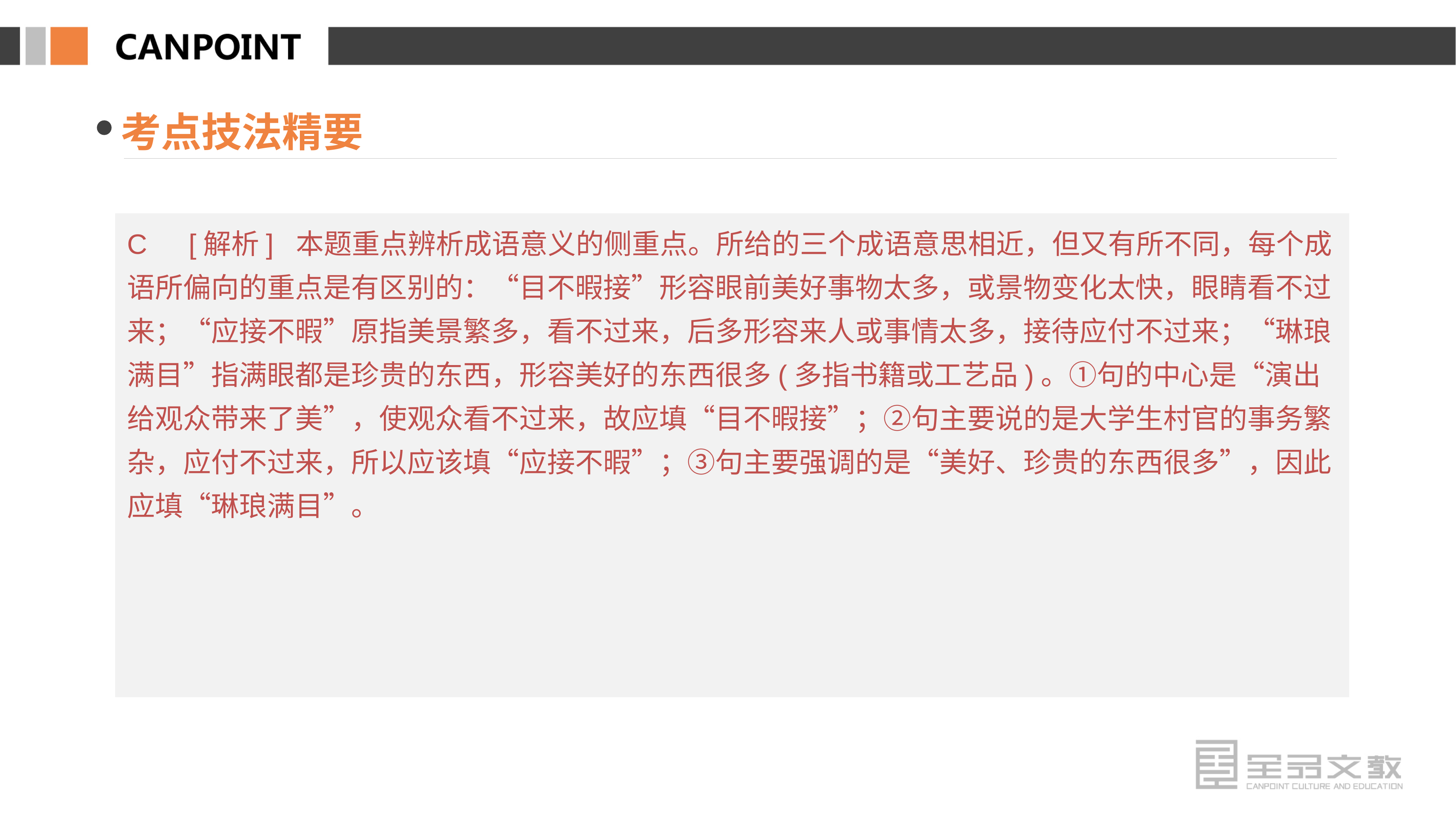

考点技法精要

C　[解析]  本题重点辨析成语意义的侧重点。所给的三个成语意思相近，但又有所不同，每个成语所偏向的重点是有区别的：“目不暇接”形容眼前美好事物太多，或景物变化太快，眼睛看不过来；“应接不暇”原指美景繁多，看不过来，后多形容来人或事情太多，接待应付不过来；“琳琅满目”指满眼都是珍贵的东西，形容美好的东西很多(多指书籍或工艺品)。①句的中心是“演出给观众带来了美”，使观众看不过来，故应填“目不暇接”；②句主要说的是大学生村官的事务繁杂，应付不过来，所以应该填“应接不暇”；③句主要强调的是“美好、珍贵的东西很多”，因此应填“琳琅满目”。